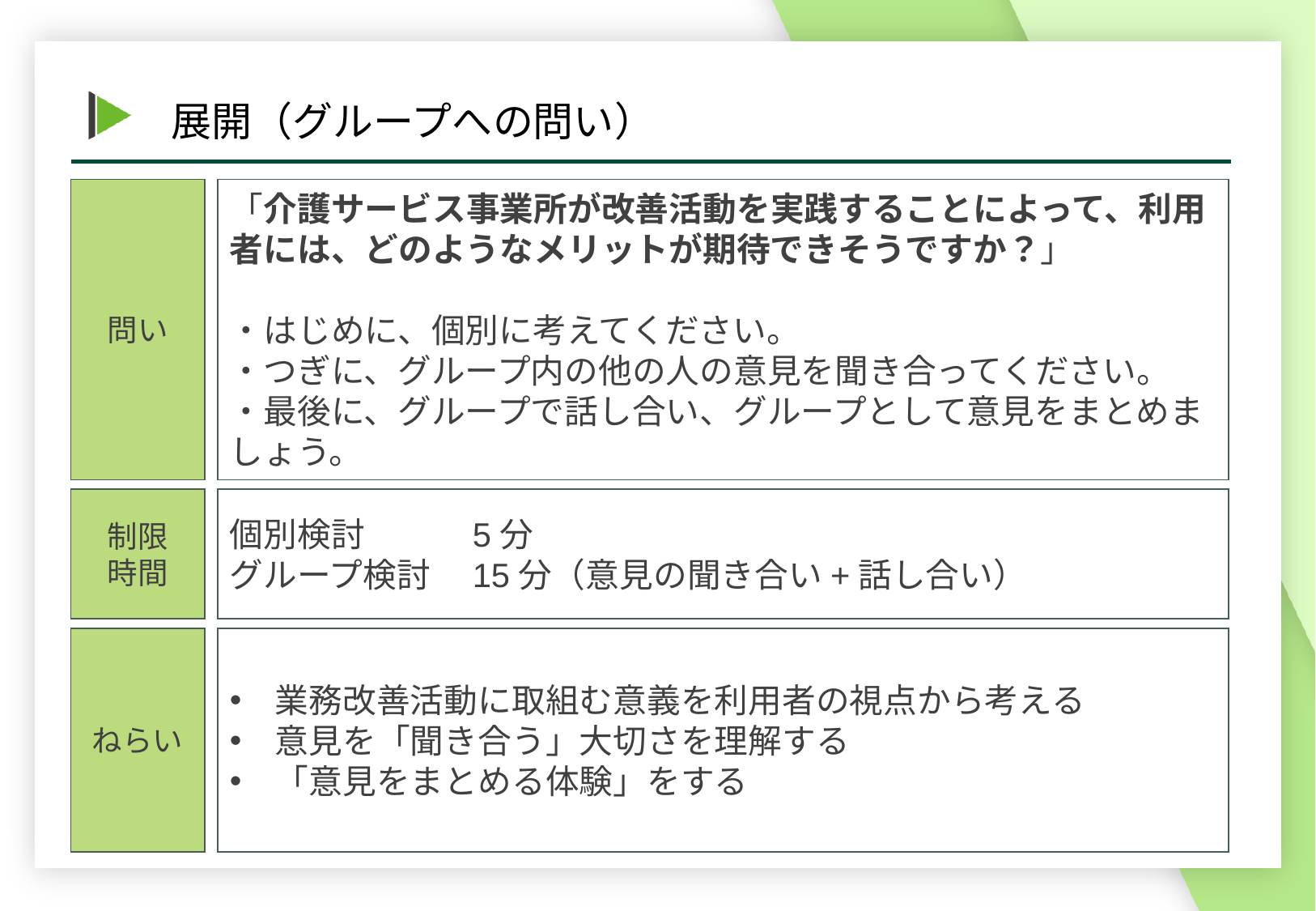

問い
「介護サービス事業所が改善活動を実践することによって、利用者には、どのようなメリットが期待できそうですか？」

・はじめに、個別に考えてください。
・つぎに、グループ内の他の人の意見を聞き合ってください。
・最後に、グループで話し合い、グループとして意見をまとめましょう。
個別検討	5分
グループ検討	15分（意見の聞き合い+話し合い）
制限
時間
業務改善活動に取組む意義を利用者の視点から考える
意見を「聞き合う」大切さを理解する
「意見をまとめる体験」をする
ねらい